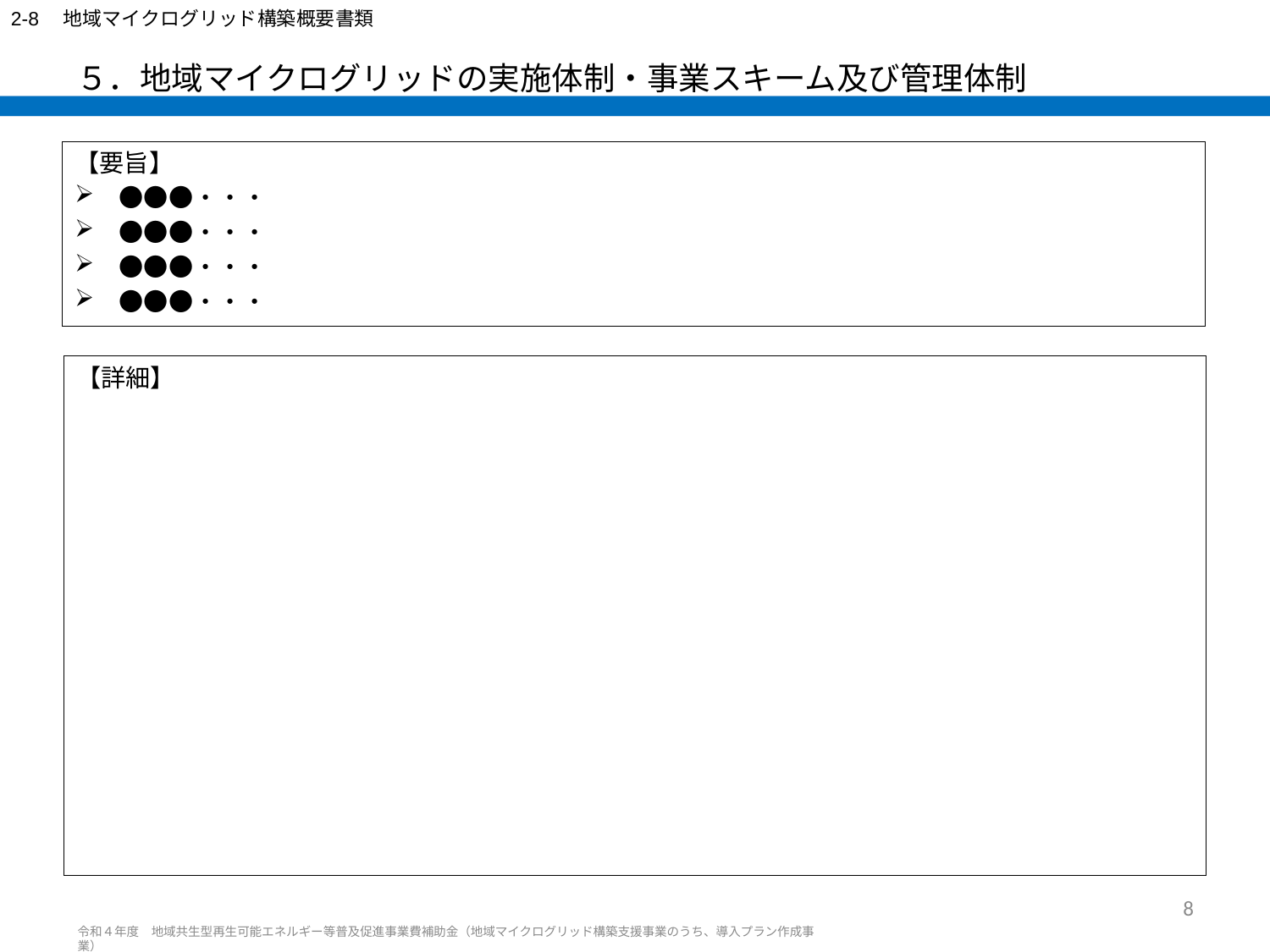

2-8　地域マイクログリッド構築概要書類
# ５．地域マイクログリッドの実施体制・事業スキーム及び管理体制

【要旨】
　●●●・・・
　●●●・・・
　●●●・・・
　●●●・・・
【詳細】
8